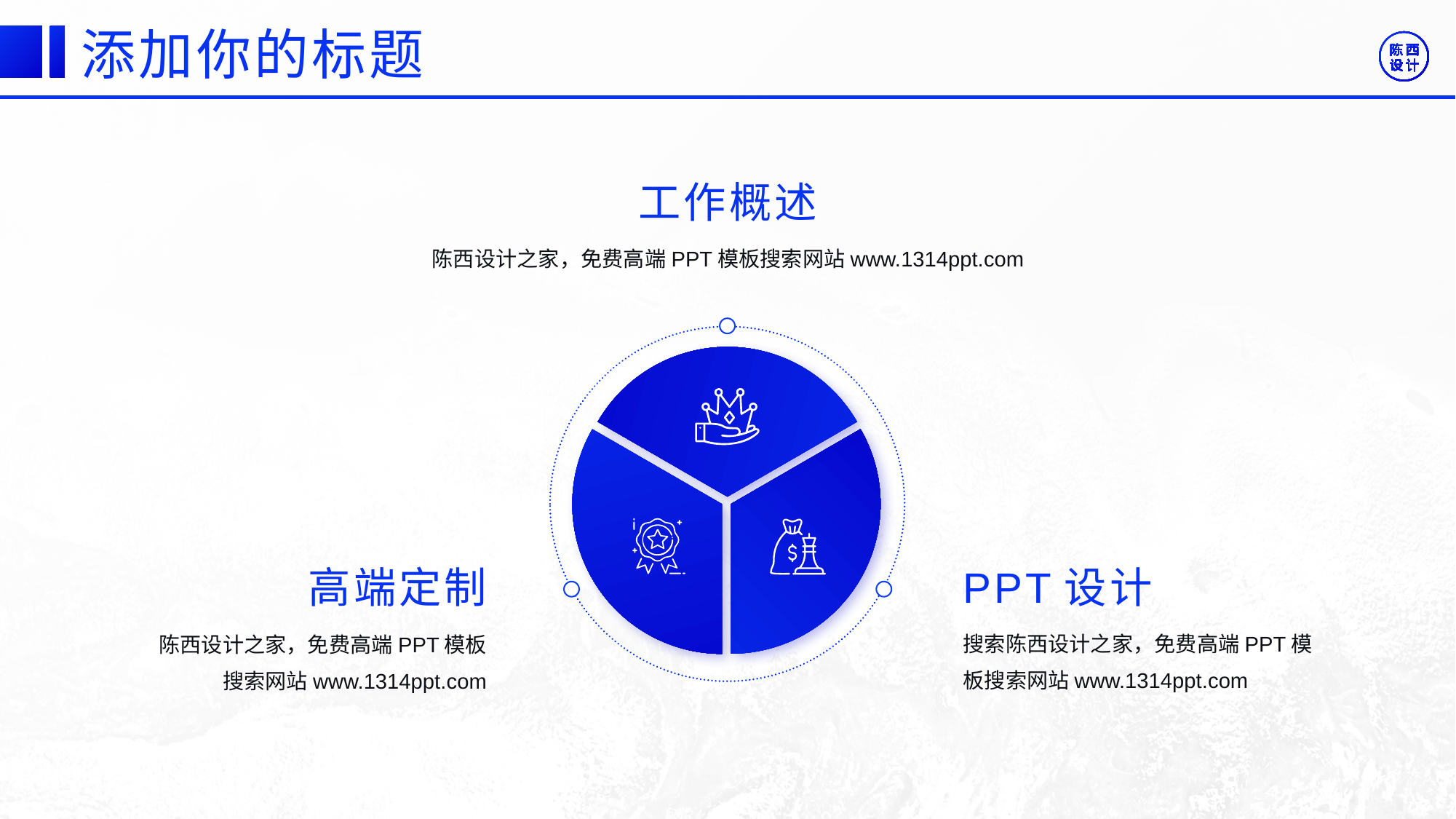

©版权所有：陈西设计之家(微信号：2090298045）
©版权所属公司：合肥陈西文化传媒科技有限公司
©版权所有：陈西设计之家(微信号：2090298045）
©版权所属公司：合肥陈西文化传媒科技有限公司
添加你的标题

工作概述
陈西设计之家，免费高端PPT模板搜索网站www.1314ppt.com

PPT设计
高端定制

搜索陈西设计之家，免费高端PPT模板搜索网站www.1314ppt.com
陈西设计之家，免费高端PPT模板搜索网站www.1314ppt.com
©版权所有：陈西设计之家(微信号：2090298045）
©版权所属公司：合肥陈西文化传媒科技有限公司